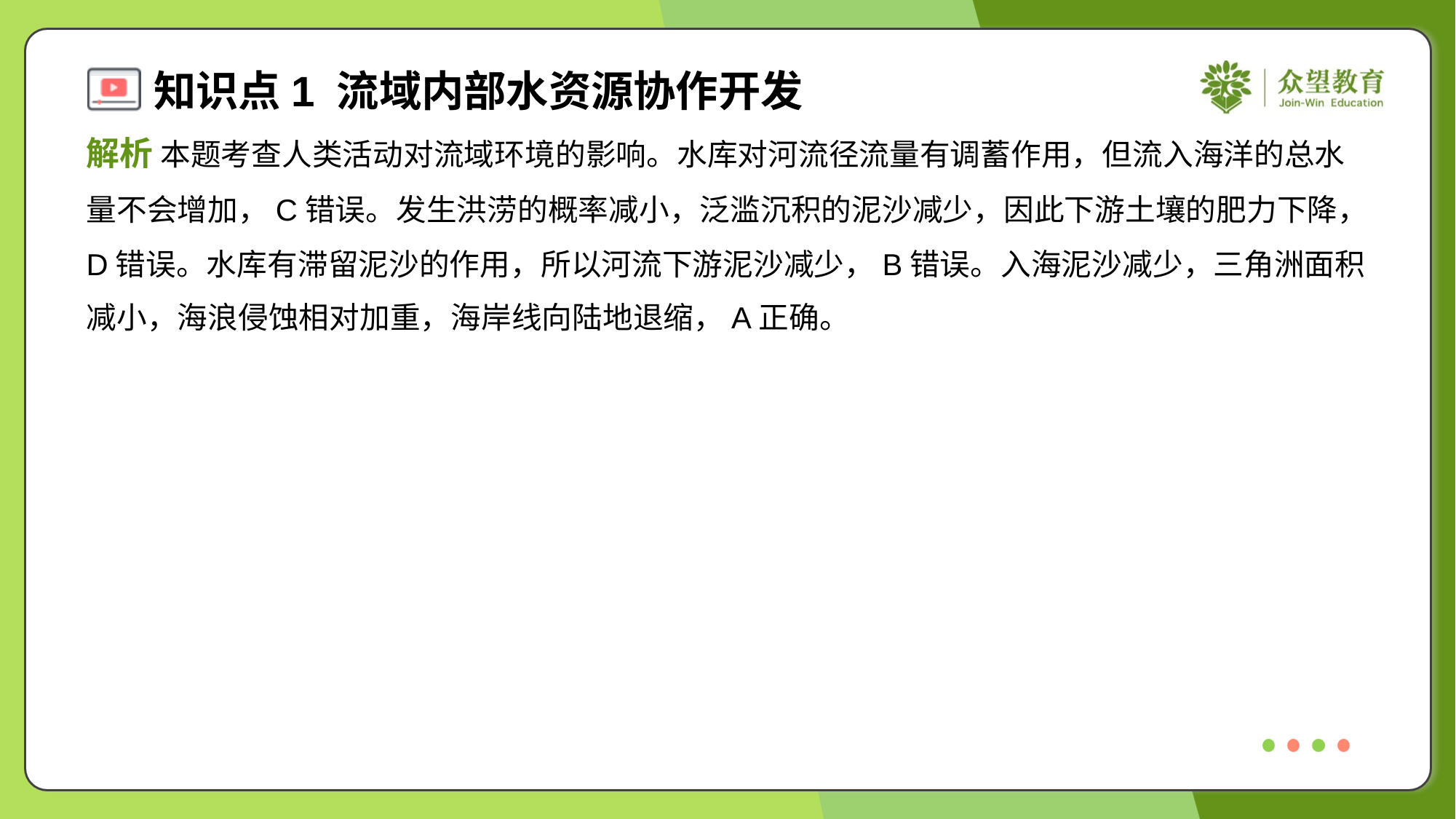

解析 本题考查人类活动对流域环境的影响。水库对河流径流量有调蓄作用，但流入海洋的总水
量不会增加，C错误。发生洪涝的概率减小，泛滥沉积的泥沙减少，因此下游土壤的肥力下降，
D错误。水库有滞留泥沙的作用，所以河流下游泥沙减少，B错误。入海泥沙减少，三角洲面积
减小，海浪侵蚀相对加重，海岸线向陆地退缩，A正确。